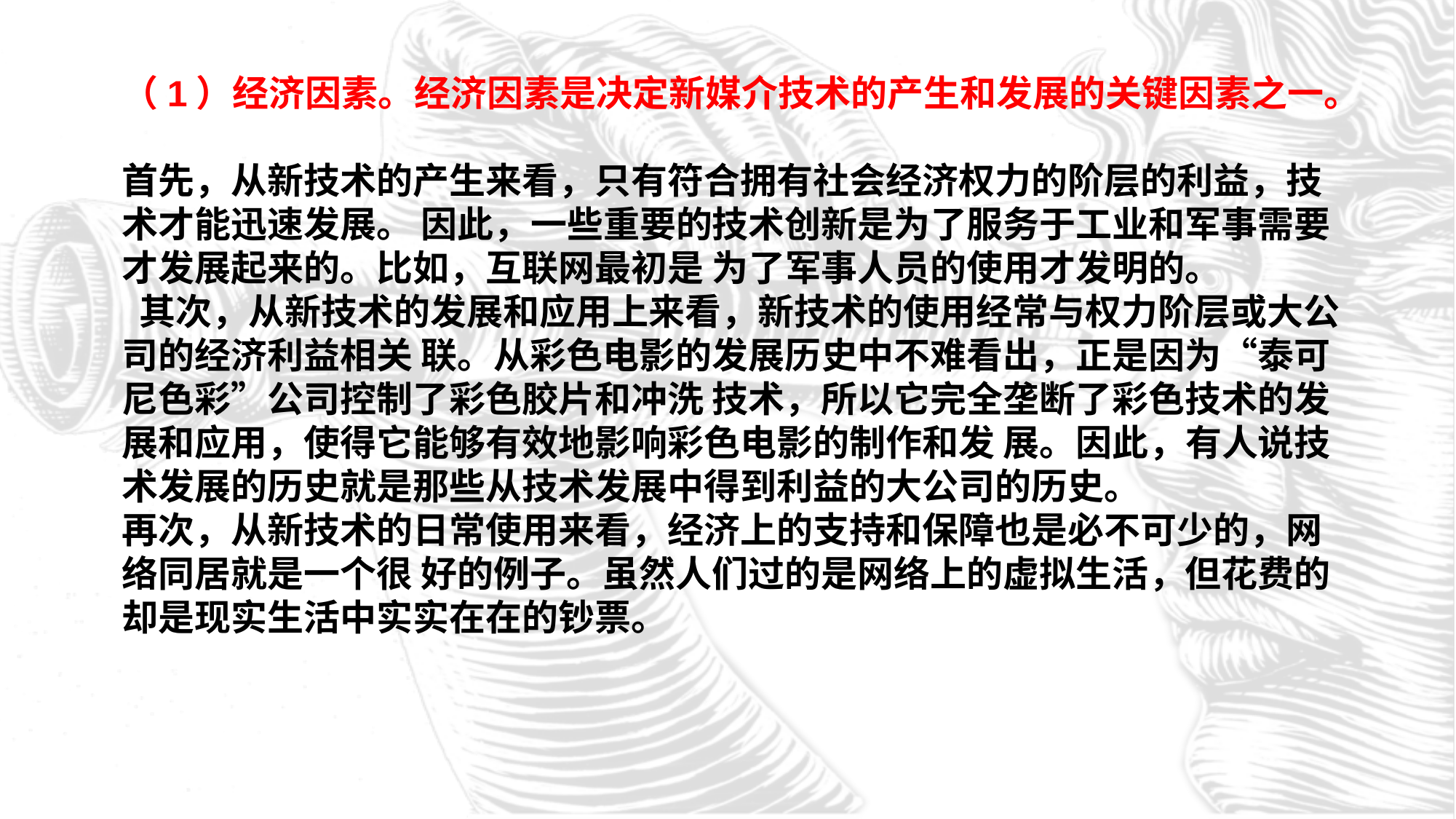

（1）经济因素。经济因素是决定新媒介技术的产生和发展的关键因素之一。

首先，从新技术的产生来看，只有符合拥有社会经济权力的阶层的利益，技术才能迅速发展。 因此，一些重要的技术创新是为了服务于工业和军事需要才发展起来的。比如，互联网最初是 为了军事人员的使用才发明的。
 其次，从新技术的发展和应用上来看，新技术的使用经常与权力阶层或大公司的经济利益相关 联。从彩色电影的发展历史中不难看出，正是因为“泰可尼色彩”公司控制了彩色胶片和冲洗 技术，所以它完全垄断了彩色技术的发展和应用，使得它能够有效地影响彩色电影的制作和发 展。因此，有人说技术发展的历史就是那些从技术发展中得到利益的大公司的历史。
再次，从新技术的日常使用来看，经济上的支持和保障也是必不可少的，网络同居就是一个很 好的例子。虽然人们过的是网络上的虚拟生活，但花费的却是现实生活中实实在在的钞票。